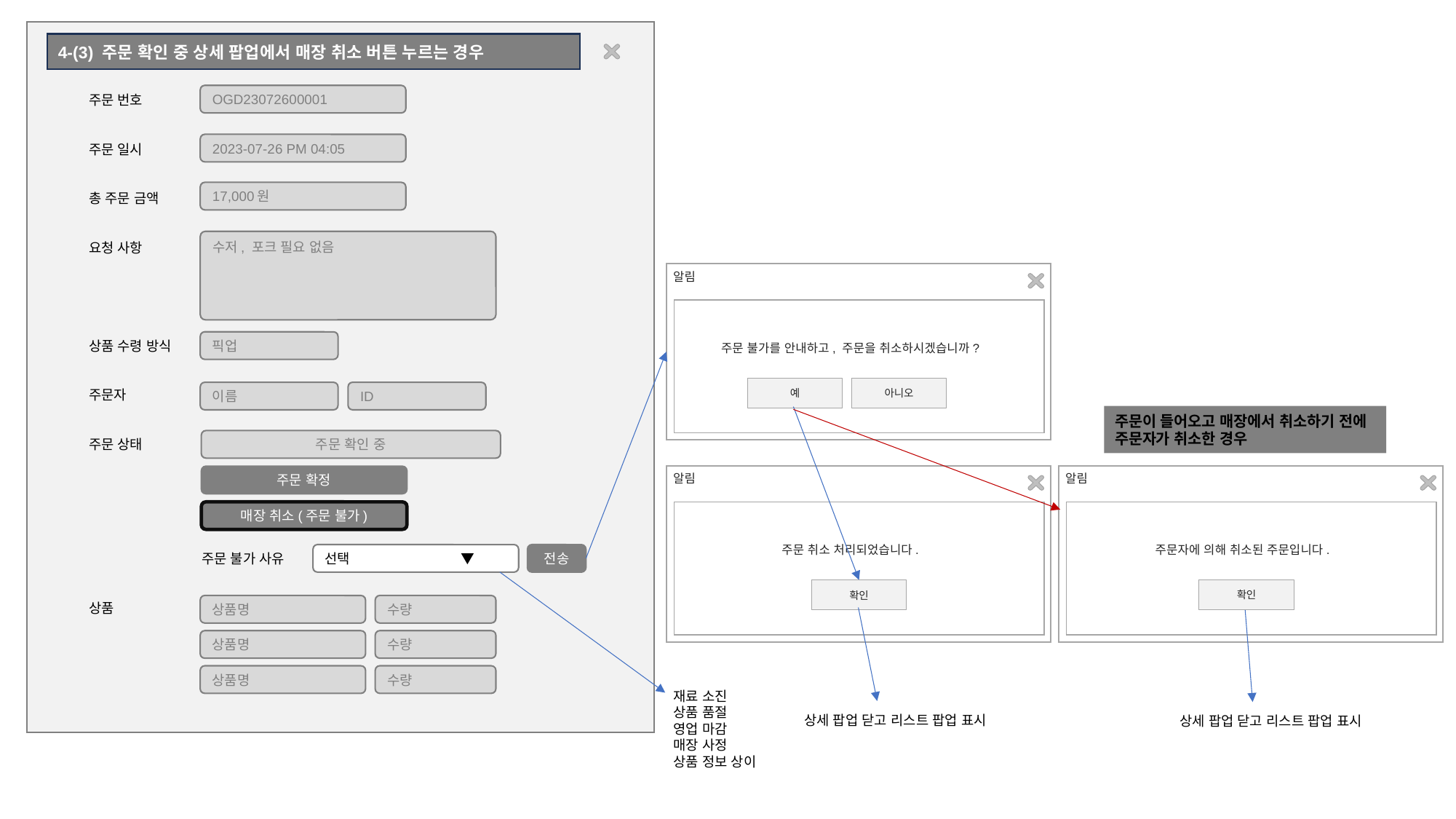

4-(3) 주문 확인 중 상세 팝업에서 매장 취소 버튼 누르는 경우

OGD23072600001
주문 번호

주문 일시

총 주문 금액

요청 사항

상품 수령 방식

주문자

주문 상태

상품

2023-07-26 PM 04:05
17,000원
수저, 포크 필요 없음

알림

주문 불가를 안내하고, 주문을 취소하시겠습니까?
픽업
아니오
예
이름
ID
주문이 들어오고 매장에서 취소하기 전에 주문자가 취소한 경우
주문 확인 중

주문 확정
알림
알림

매장 취소(주문 불가)

주문 취소 처리되었습니다.
주문자에 의해 취소된 주문입니다.
선택                             ▼
전송
주문 불가 사유
확인
확인
상품명
수량
상품명
수량
상품명
수량
재료 소진
상품 품절
영업 마감
매장 사정
상품 정보 상이
상세 팝업 닫고 리스트 팝업 표시
상세 팝업 닫고 리스트 팝업 표시